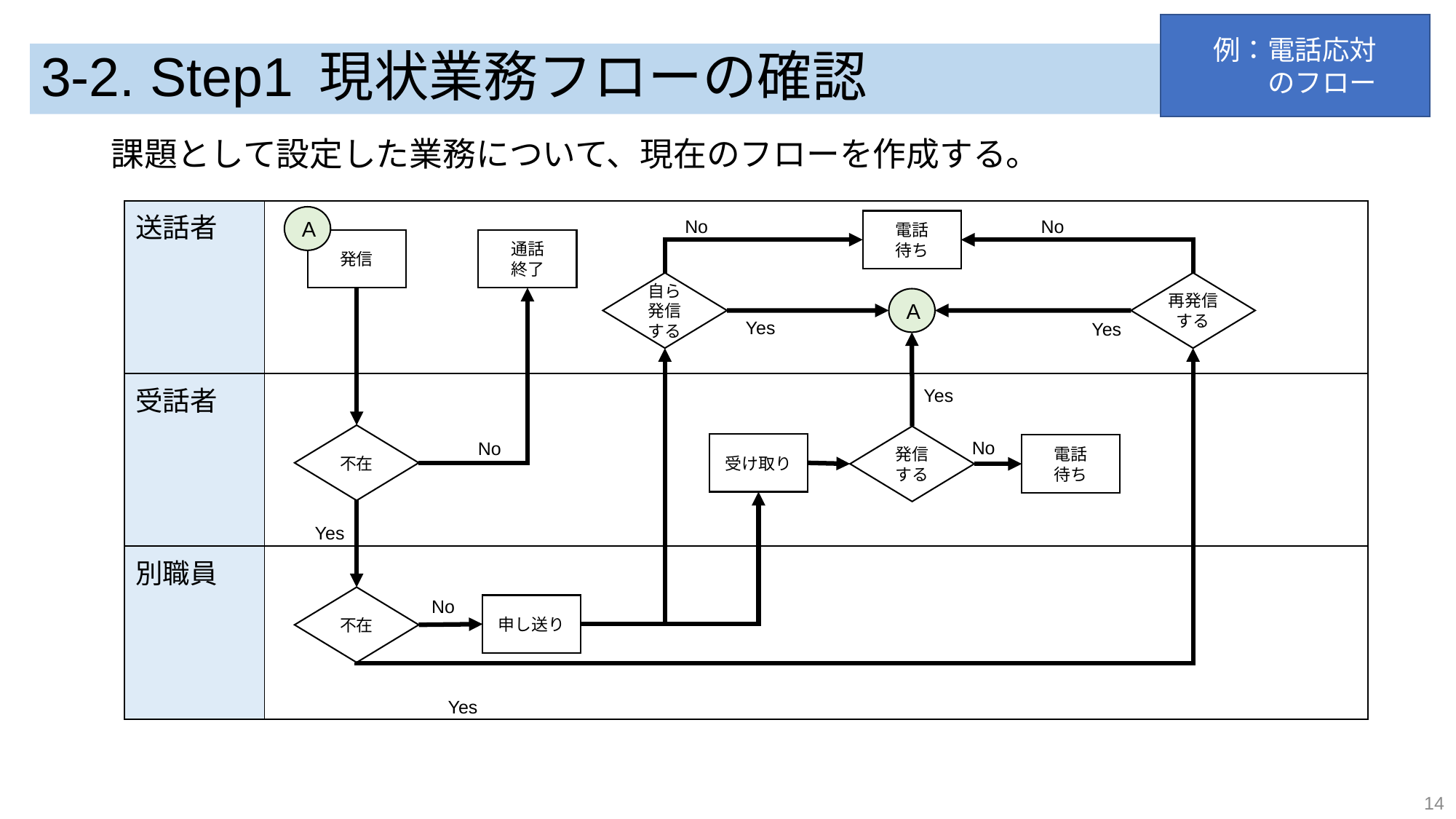

例：電話応対
　　のフロー
# 3-2. Step1 現状業務フローの確認
課題として設定した業務について、現在のフローを作成する。

| 送話者 |  |
| --- | --- |
| 受話者 |  |
| 別職員 |  |
A
No
No
電話
待ち
発信
通話
終了
自ら発信する
再発信
する
A
Yes
Yes
Yes
不在
発信する
No
No
受け取り
電話
待ち
Yes
不在
No
申し送り
Yes
14